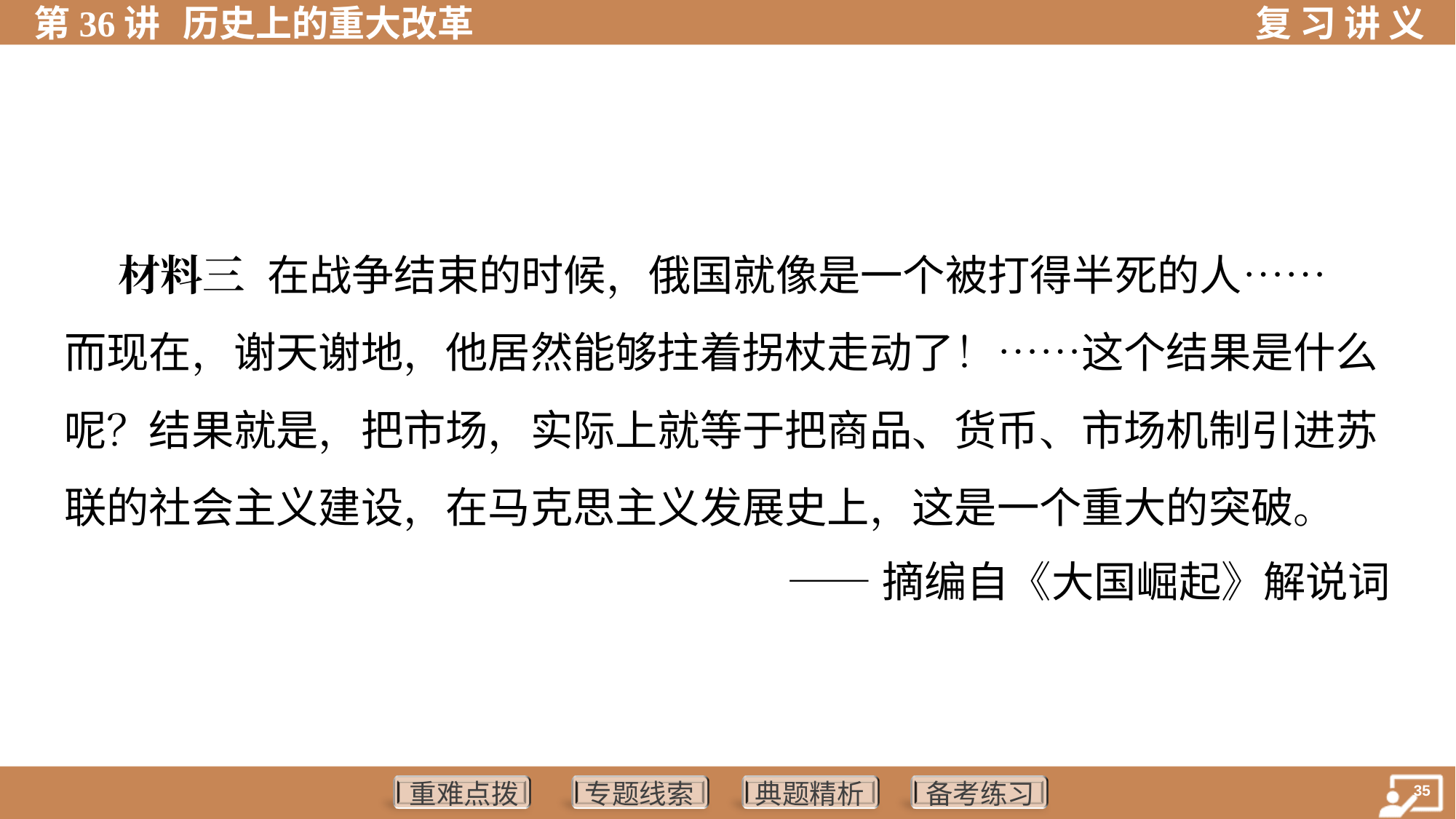

材料三  在战争结束的时候，俄国就像是一个被打得半死的人……
而现在，谢天谢地，他居然能够拄着拐杖走动了！……这个结果是什么
呢？结果就是，把市场，实际上就等于把商品、货币、市场机制引进苏
联的社会主义建设，在马克思主义发展史上，这是一个重大的突破。
——摘编自《大国崛起》解说词